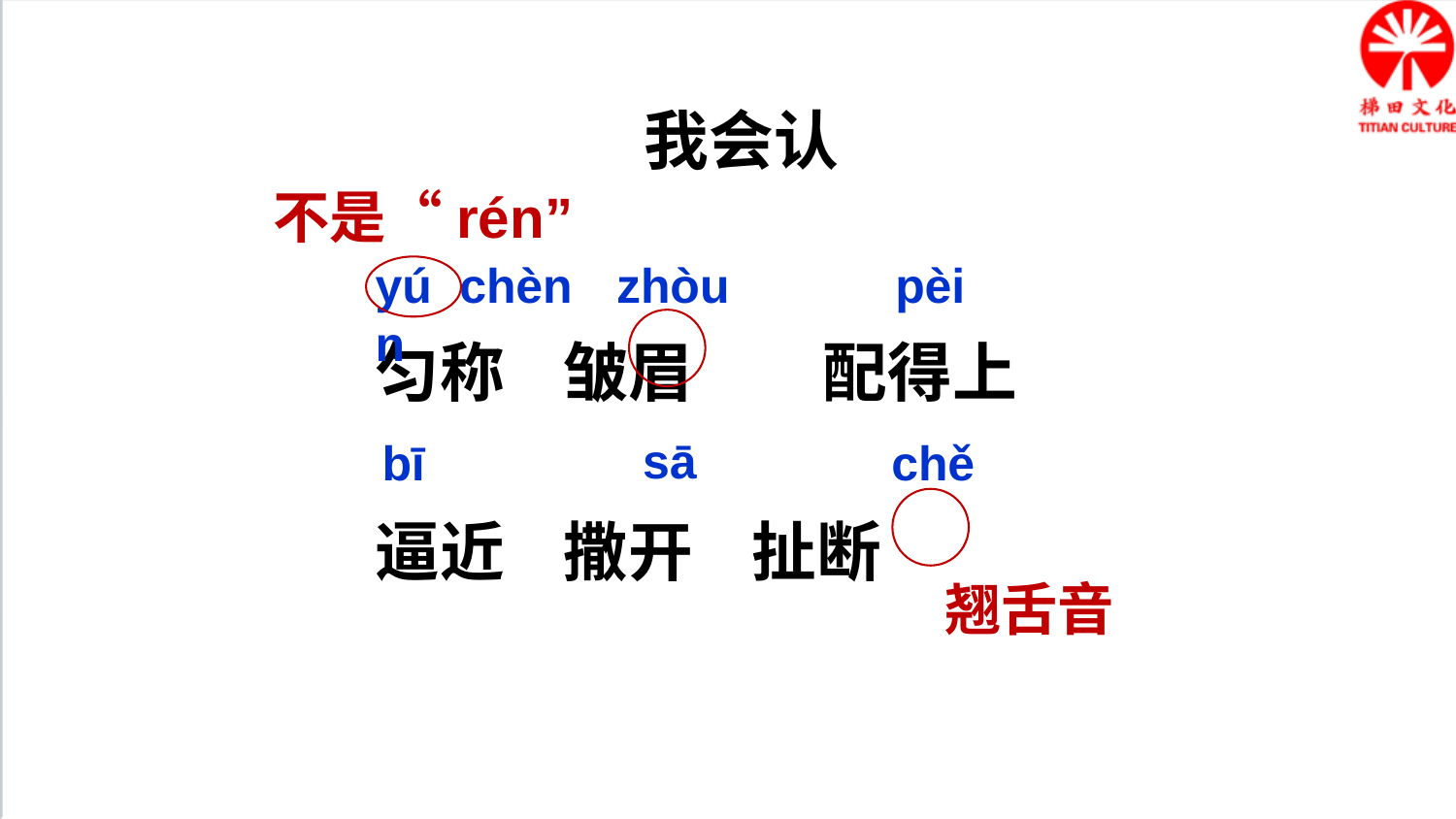

我会认
不是“rén”
匀称    皱眉　　配得上
逼近    撒开    扯断
yún
chèn
zhòu
pèi

sā
bī
chě

翘舌音